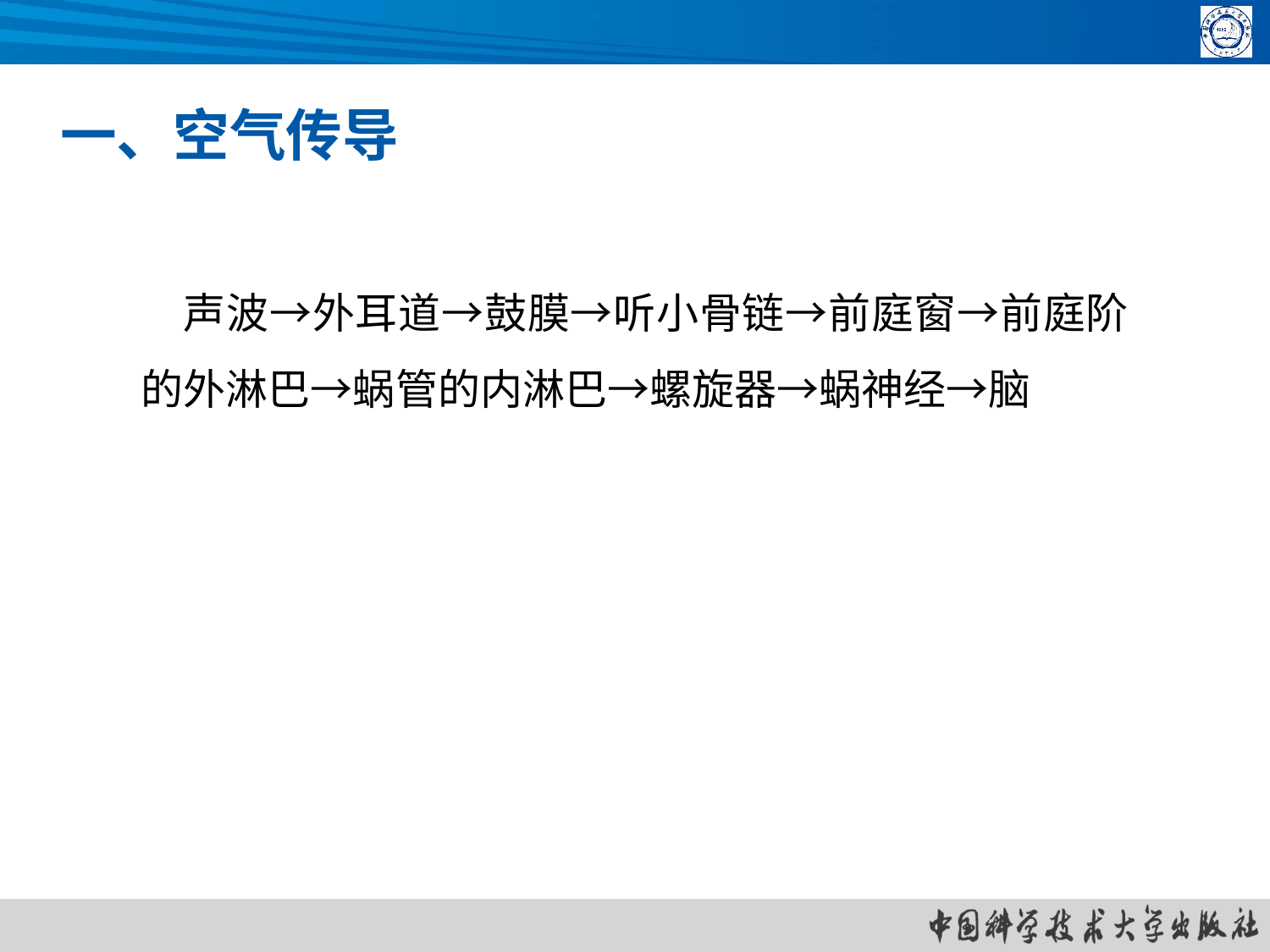

一、空气传导
声波→外耳道→鼓膜→听小骨链→前庭窗→前庭阶的外淋巴→蜗管的内淋巴→螺旋器→蜗神经→脑